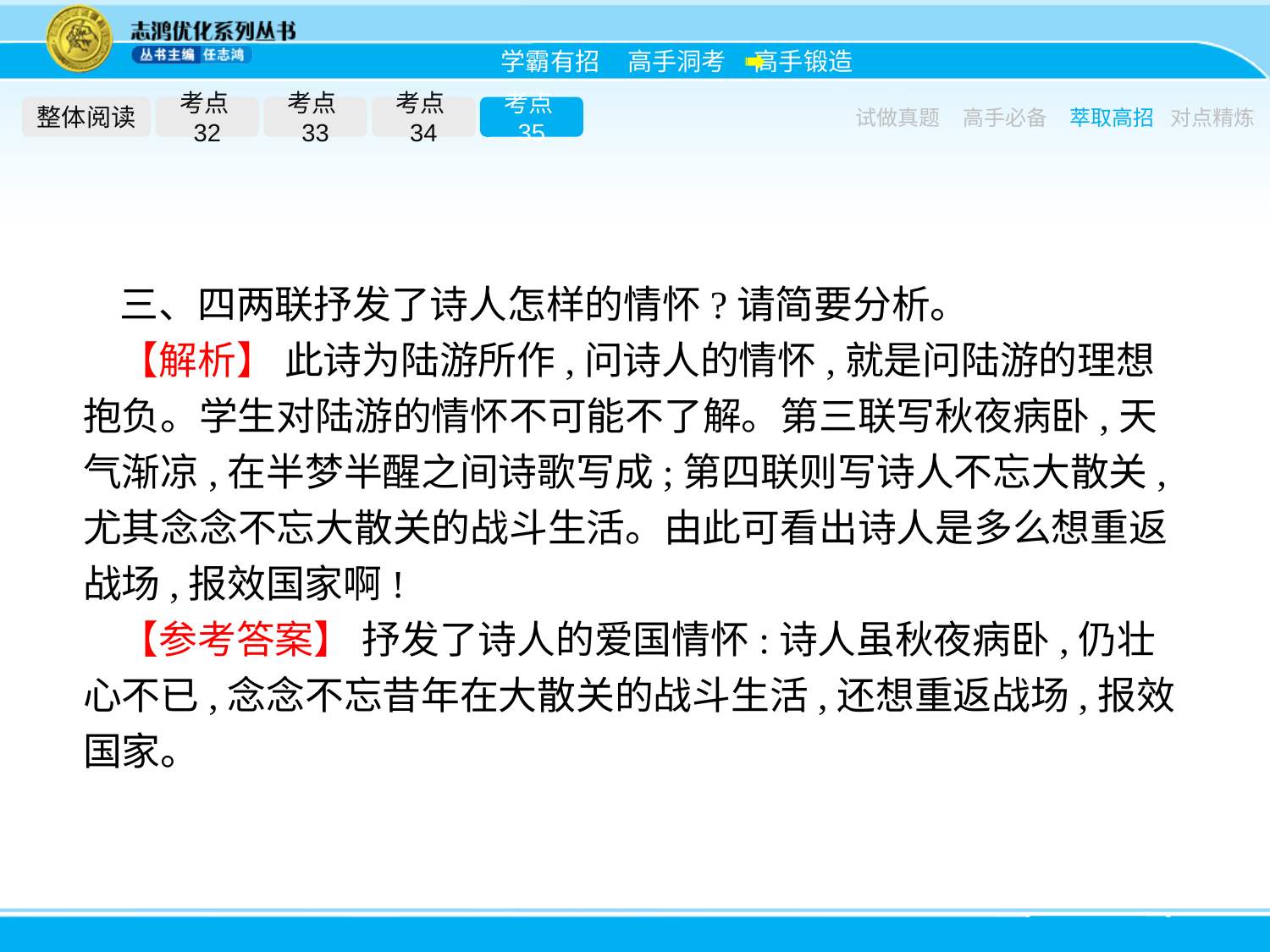

整体阅读
考点32
考点33
考点34
考点35
试做真题
高手必备
萃取高招
对点精炼
三、四两联抒发了诗人怎样的情怀?请简要分析。
【解析】 此诗为陆游所作,问诗人的情怀,就是问陆游的理想抱负。学生对陆游的情怀不可能不了解。第三联写秋夜病卧,天气渐凉,在半梦半醒之间诗歌写成;第四联则写诗人不忘大散关,尤其念念不忘大散关的战斗生活。由此可看出诗人是多么想重返战场,报效国家啊!
【参考答案】 抒发了诗人的爱国情怀:诗人虽秋夜病卧,仍壮心不已,念念不忘昔年在大散关的战斗生活,还想重返战场,报效国家。